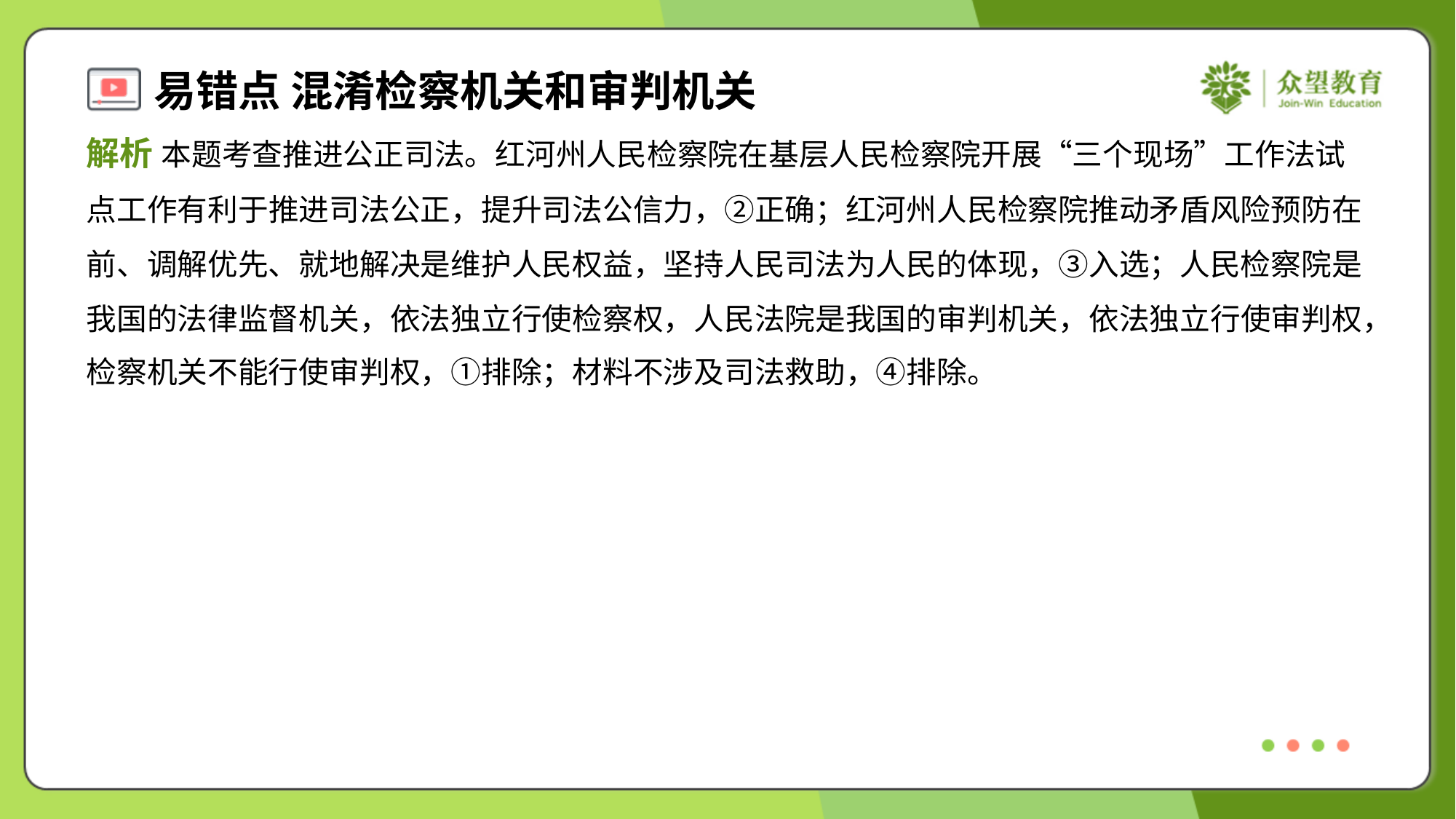

解析 本题考查推进公正司法。红河州人民检察院在基层人民检察院开展“三个现场”工作法试
点工作有利于推进司法公正，提升司法公信力，②正确；红河州人民检察院推动矛盾风险预防在
前、调解优先、就地解决是维护人民权益，坚持人民司法为人民的体现，③入选；人民检察院是
我国的法律监督机关，依法独立行使检察权，人民法院是我国的审判机关，依法独立行使审判权，
检察机关不能行使审判权，①排除；材料不涉及司法救助，④排除。